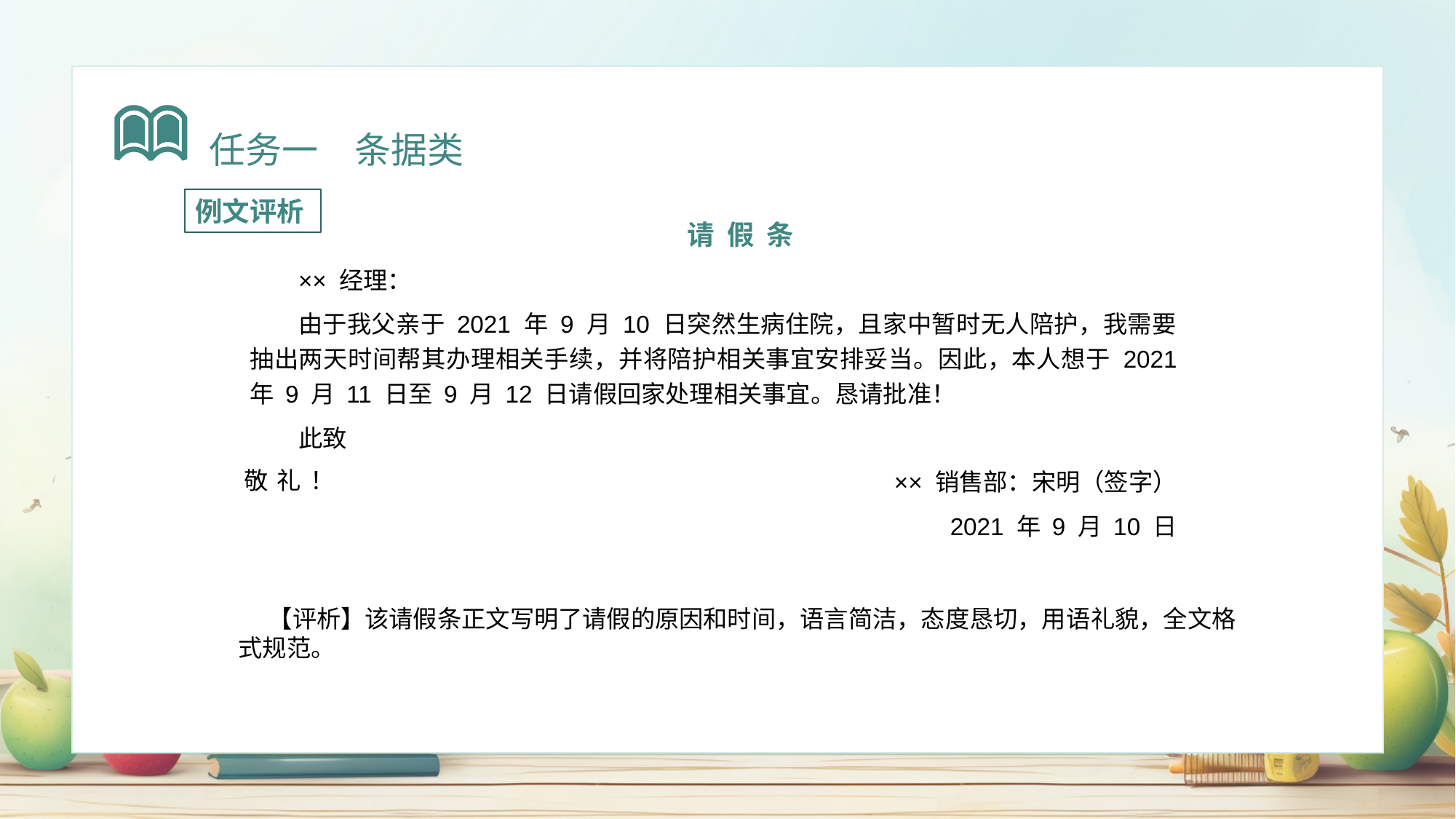

任务一　条据类

例文评析
请  假  条
×× 经理：
由于我父亲于 2021 年 9 月 10 日突然生病住院，且家中暂时无人陪护，我需要抽出两天时间帮其办理相关手续，并将陪护相关事宜安排妥当。因此，本人想于 2021 年 9 月 11 日至 9 月 12 日请假回家处理相关事宜。恳请批准！
此致
×× 销售部：宋明（签字）
2021 年 9 月 10 日
敬礼！
    【评析】该请假条正文写明了请假的原因和时间，语言简洁，态度恳切，用语礼貌，全文格式规范。